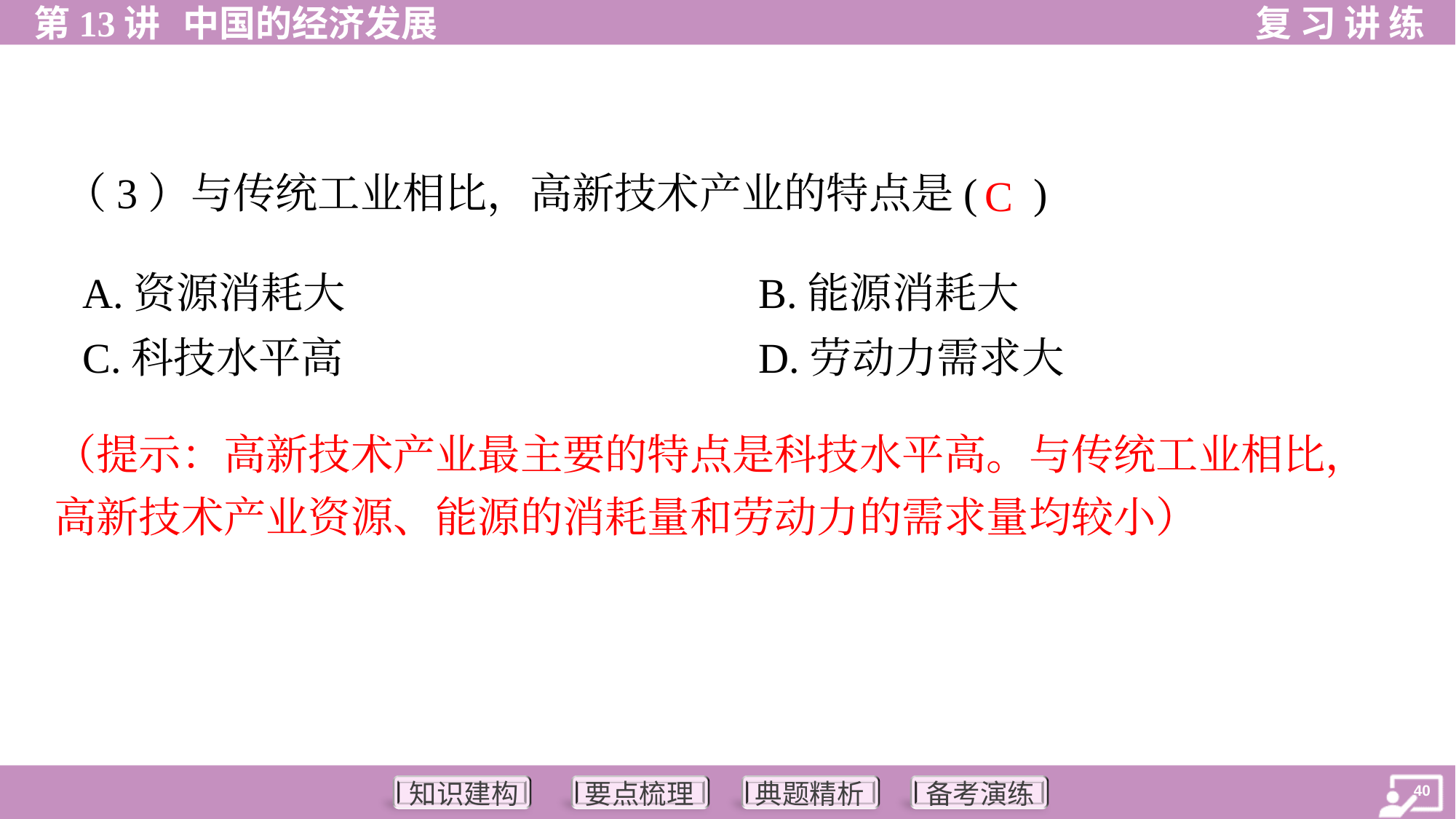

（3）与传统工业相比，高新技术产业的特点是(     )
C
A.资源消耗大	B.能源消耗大
C.科技水平高	D.劳动力需求大
（提示：高新技术产业最主要的特点是科技水平高。与传统工业相比，
高新技术产业资源、能源的消耗量和劳动力的需求量均较小）